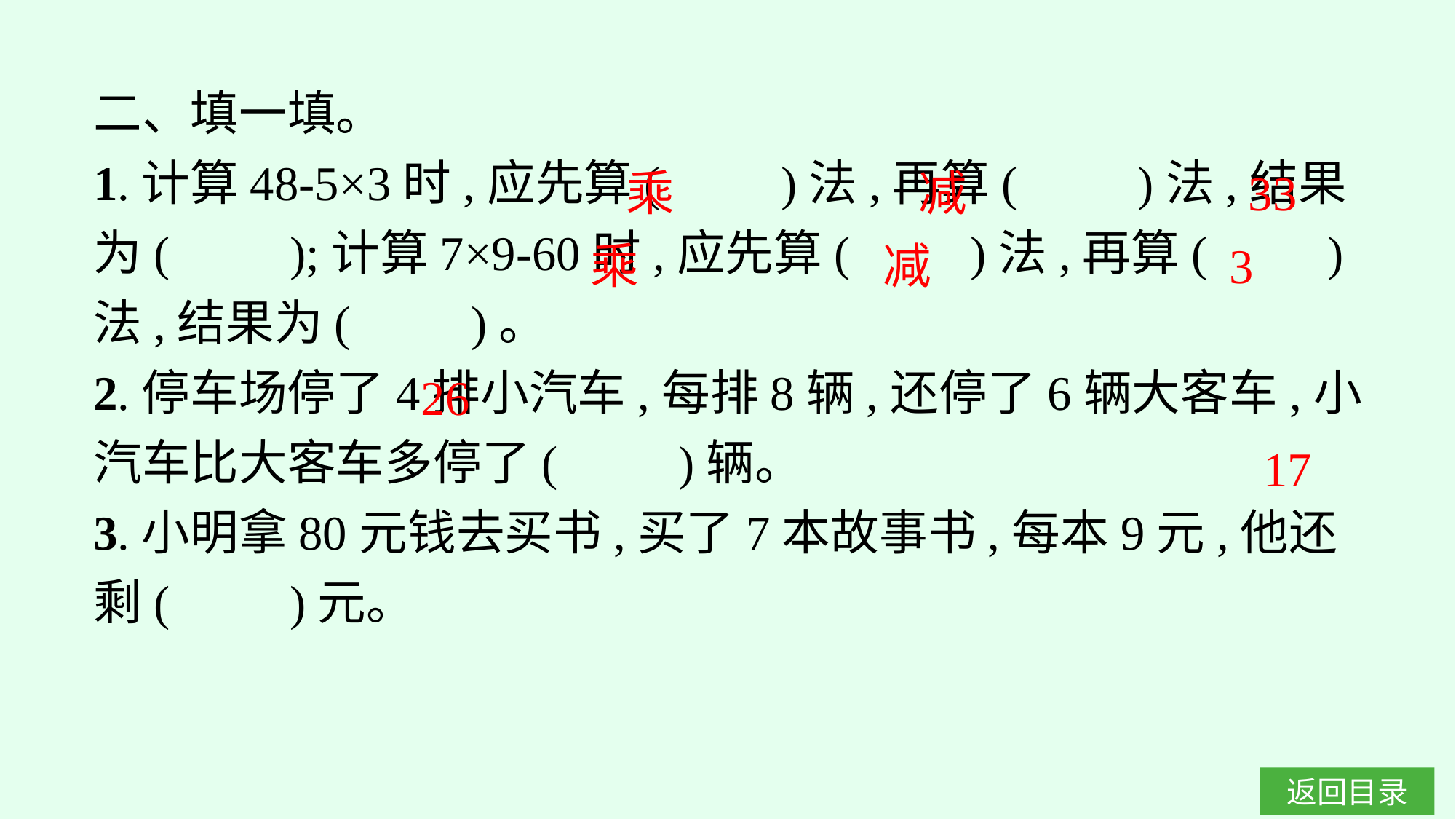

二、填一填。
1.计算48-5×3时,应先算(　　)法,再算(　　)法,结果为(　　);计算7×9-60时,应先算(　　)法,再算(　　)法,结果为(　　)。
2.停车场停了4排小汽车,每排8辆,还停了6辆大客车,小汽车比大客车多停了(　　)辆。
3.小明拿80元钱去买书,买了7本故事书,每本9元,他还剩(　　)元。
乘
减
33
乘
减
3
26
17